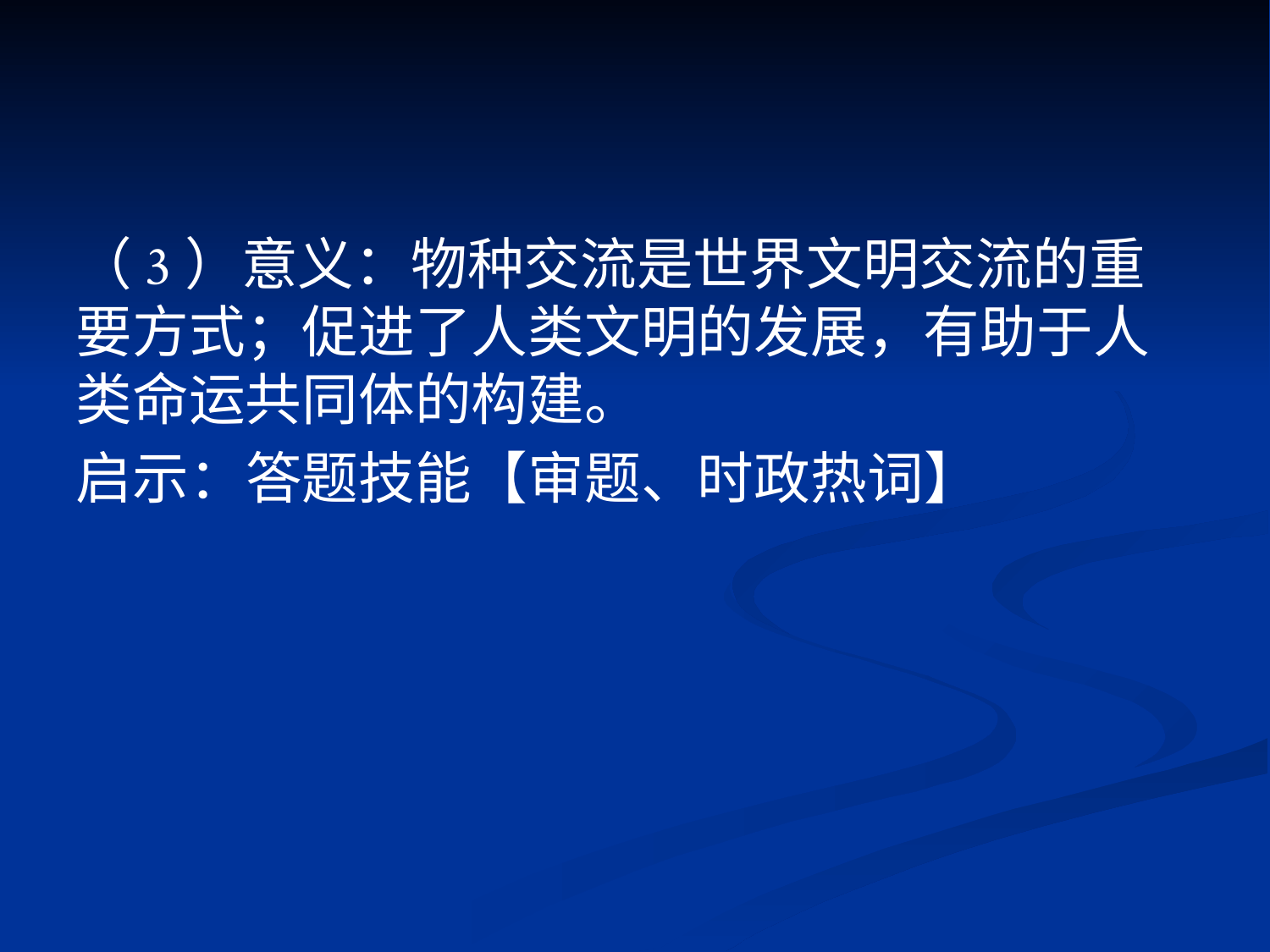

（3）意义：物种交流是世界文明交流的重要方式；促进了人类文明的发展，有助于人类命运共同体的构建。
启示：答题技能【审题、时政热词】